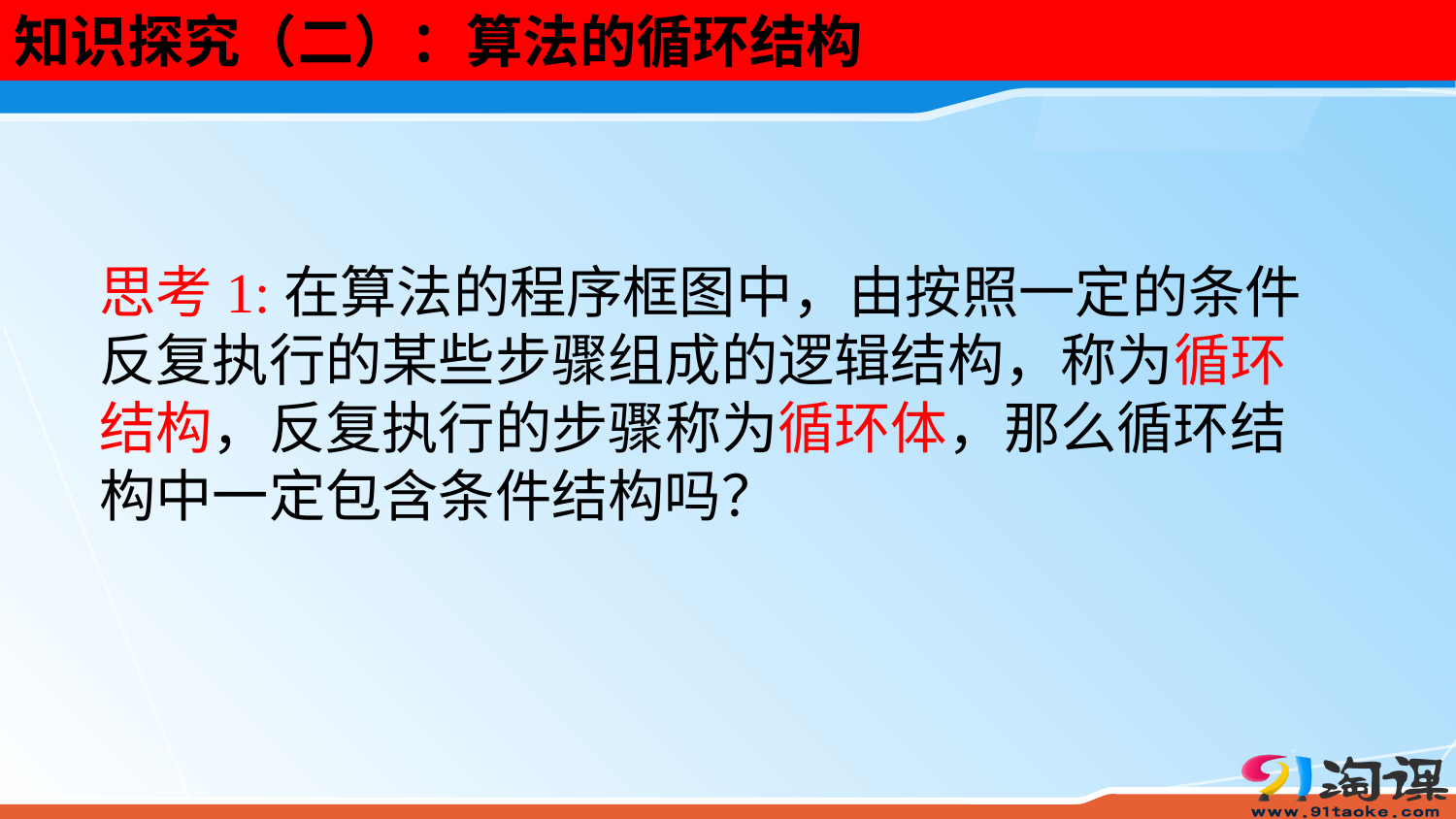

知识探究（二）：算法的循环结构
思考1:在算法的程序框图中，由按照一定的条件反复执行的某些步骤组成的逻辑结构，称为循环结构，反复执行的步骤称为循环体，那么循环结构中一定包含条件结构吗？